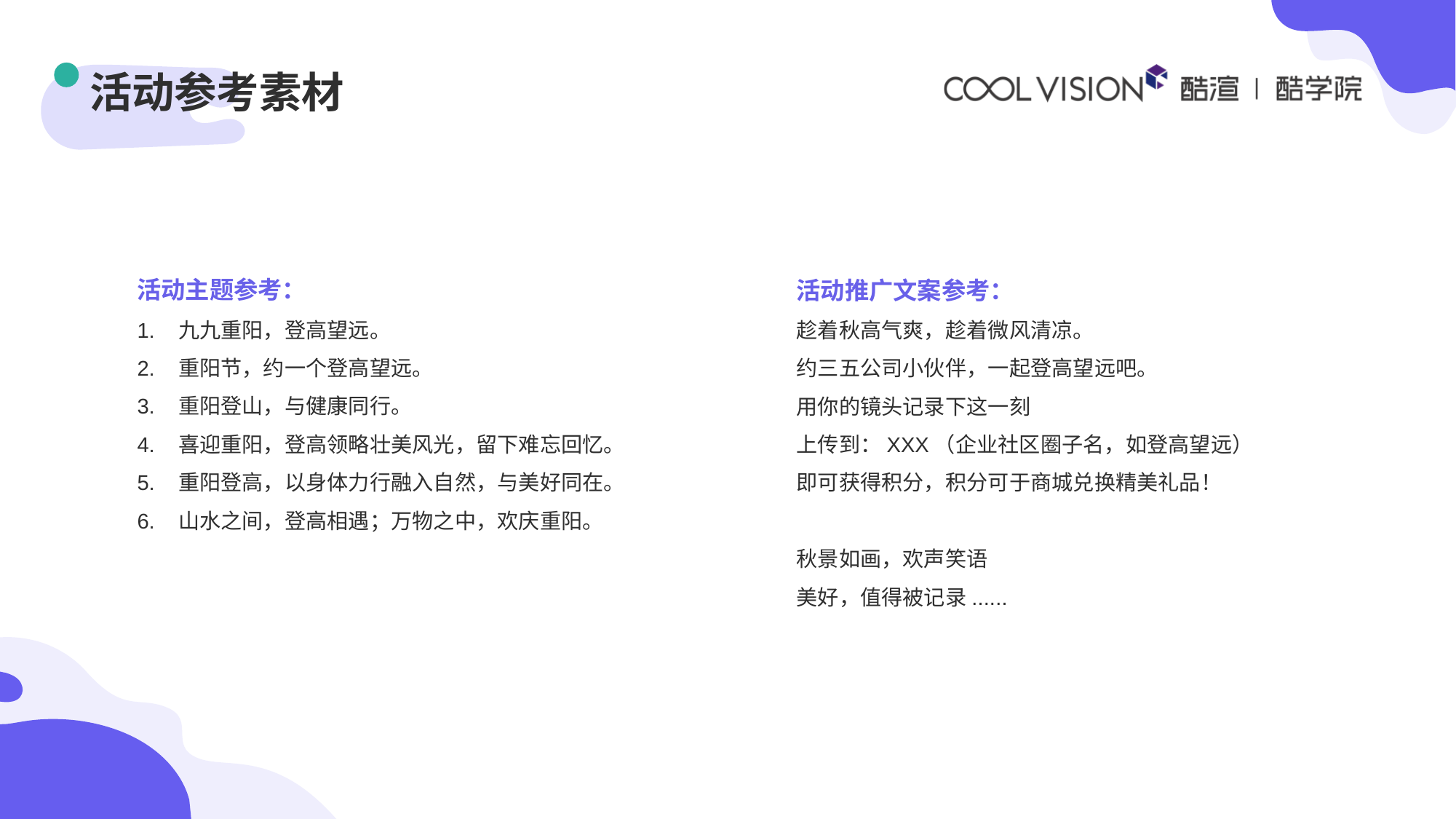

# 活动参考素材
活动主题参考：
九九重阳，登高望远。
重阳节，约一个登高望远。
重阳登山，与健康同行。
喜迎重阳，登高领略壮美风光，留下难忘回忆。
重阳登高，以身体力行融入自然，与美好同在。
山水之间，登高相遇；万物之中，欢庆重阳。

活动推广文案参考：
趁着秋高气爽，趁着微风清凉。
约三五公司小伙伴，一起登高望远吧。
用你的镜头记录下这一刻
上传到：XXX（企业社区圈子名，如登高望远）
即可获得积分，积分可于商城兑换精美礼品！

秋景如画，欢声笑语
美好，值得被记录......
3